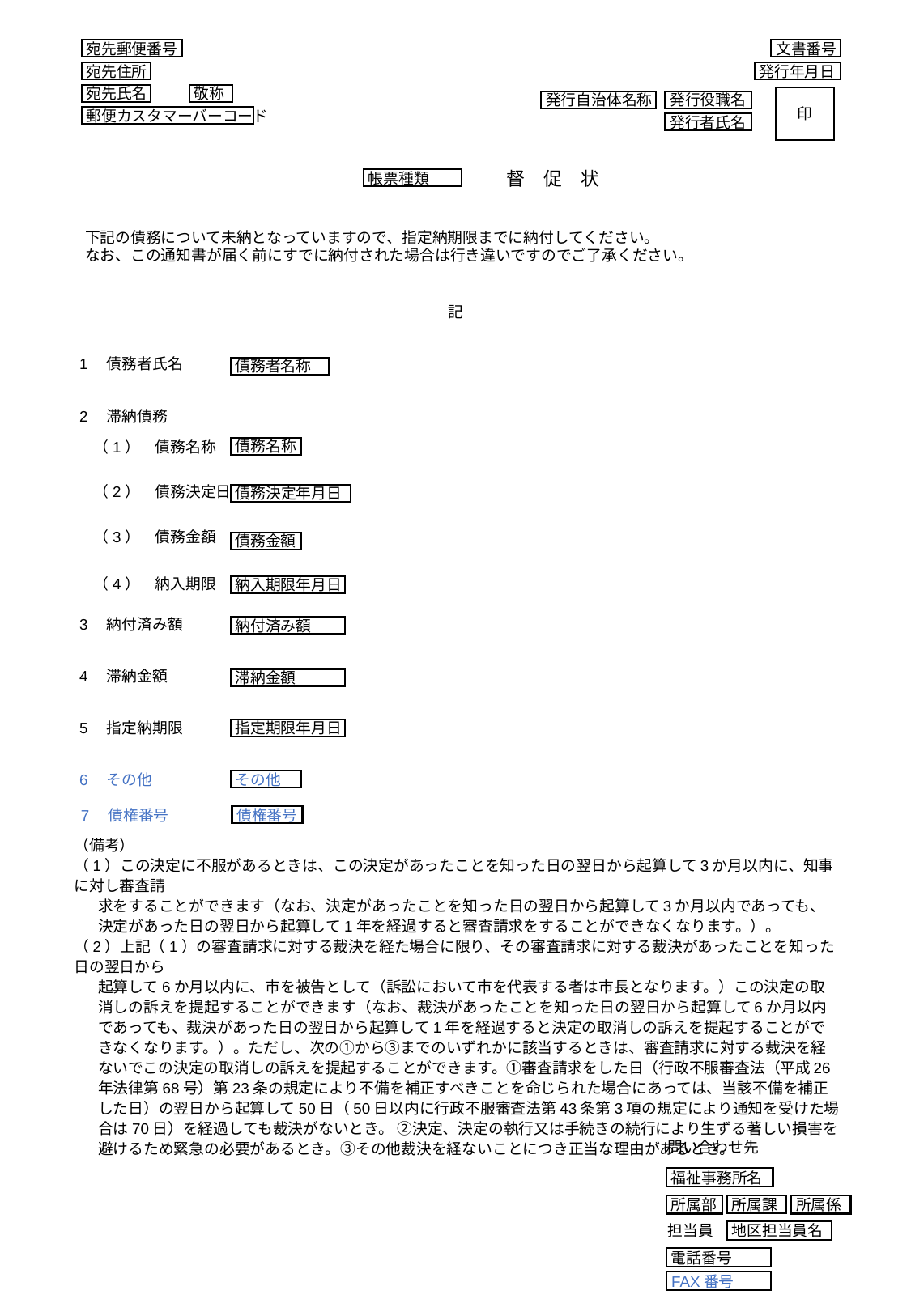

宛先郵便番号
宛先住所
宛先氏名
敬称
郵便カスタマーバーコード
文書番号
発行年月日
印
発行自治体名称
発行役職名
発行者氏名
　　　　　　　　　　　督　促　状
帳票種類
下記の債務について未納となっていますので、指定納期限までに納付してください。
なお、この通知書が届く前にすでに納付された場合は行き違いですのでご了承ください。
記
1　債務者氏名
債務者名称
2　滞納債務
（1）　債務名称
債務名称
（2）　債務決定日
債務決定年月日
（3）　債務金額
債務金額
（4）　納入期限
納入期限年月日
3　納付済み額
納付済み額
4　滞納金額
滞納金額
5　指定納期限
指定期限年月日
6　その他
その他
7　債権番号
債権番号
（備考）
（1）この決定に不服があるときは、この決定があったことを知った日の翌日から起算して3か月以内に、知事に対し審査請
求をすることができます（なお、決定があったことを知った日の翌日から起算して3か月以内であっても、決定があった日の翌日から起算して1年を経過すると審査請求をすることができなくなります。）。
（2）上記（1）の審査請求に対する裁決を経た場合に限り、その審査請求に対する裁決があったことを知った日の翌日から
起算して6か月以内に、市を被告として（訴訟において市を代表する者は市長となります。）この決定の取消しの訴えを提起することができます（なお、裁決があったことを知った日の翌日から起算して6か月以内であっても、裁決があった日の翌日から起算して1年を経過すると決定の取消しの訴えを提起することができなくなります。）。ただし、次の①から③までのいずれかに該当するときは、審査請求に対する裁決を経ないでこの決定の取消しの訴えを提起することができます。①審査請求をした日（行政不服審査法（平成26年法律第68号）第23条の規定により不備を補正すべきことを命じられた場合にあっては、当該不備を補正した日）の翌日から起算して50日（50日以内に行政不服審査法第43条第3項の規定により通知を受けた場合は70日）を経過しても裁決がないとき。 ②決定、決定の執行又は手続きの続行により生ずる著しい損害を避けるため緊急の必要があるとき。③その他裁決を経ないことにつき正当な理由があるとき。
問い合わせ先
福祉事務所名
所属部
所属係
所属課
担当員
地区担当員名
電話番号
FAX番号